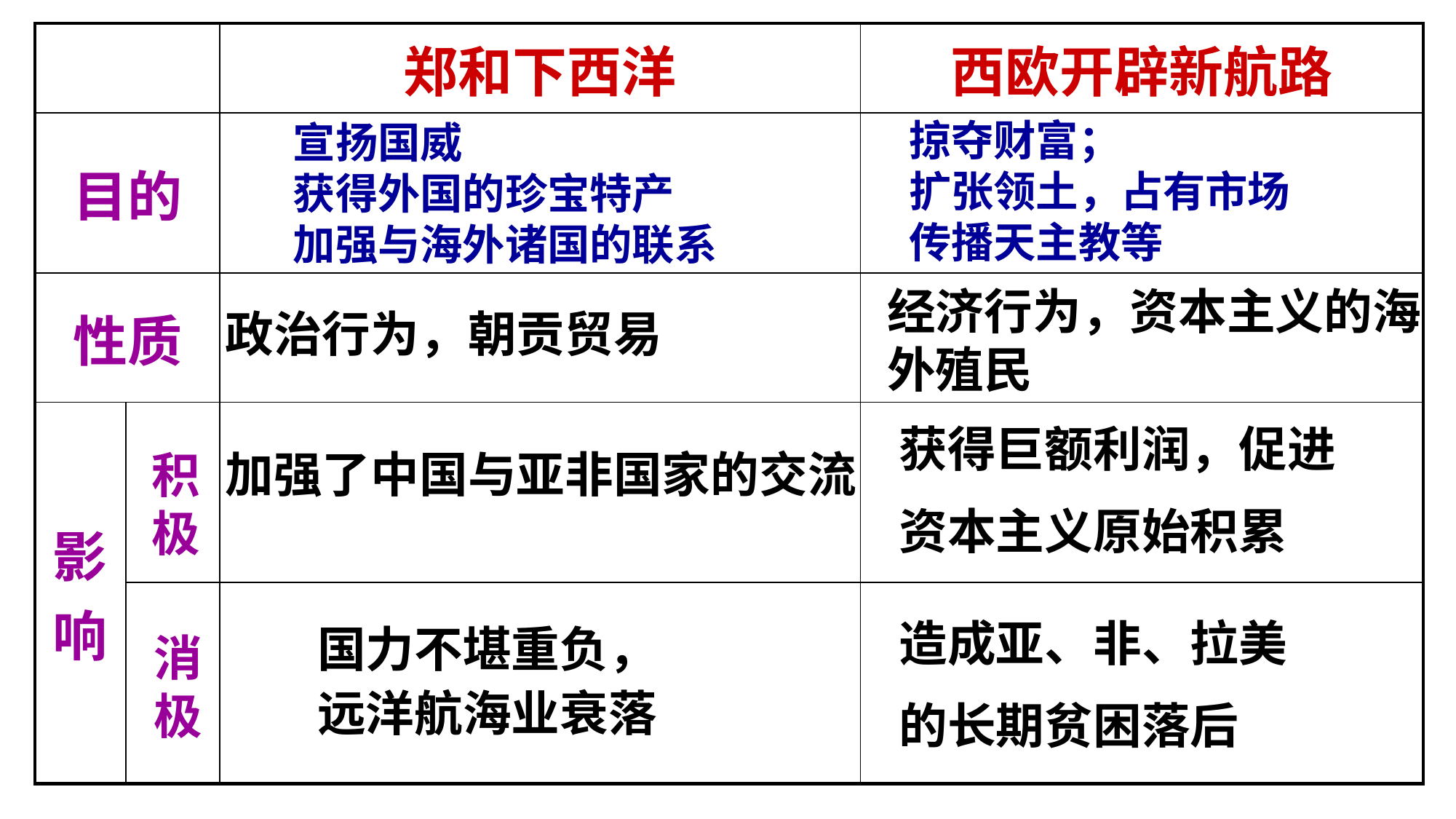

|  |  | 郑和下西洋 | 西欧开辟新航路 |
| --- | --- | --- | --- |
| 目的 |  |  |  |
| 性质 |  |  |  |
| 影响 |  |  |  |
|  |  |  |  |
掠夺财富；
扩张领土，占有市场
传播天主教等
宣扬国威
获得外国的珍宝特产
加强与海外诸国的联系

经济行为，资本主义的海外殖民
政治行为，朝贡贸易

加强了中国与亚非国家的交流

获得巨额利润，促进
资本主义原始积累
积极
造成亚、非、拉美
的长期贫困落后
消极
国力不堪重负，
远洋航海业衰落